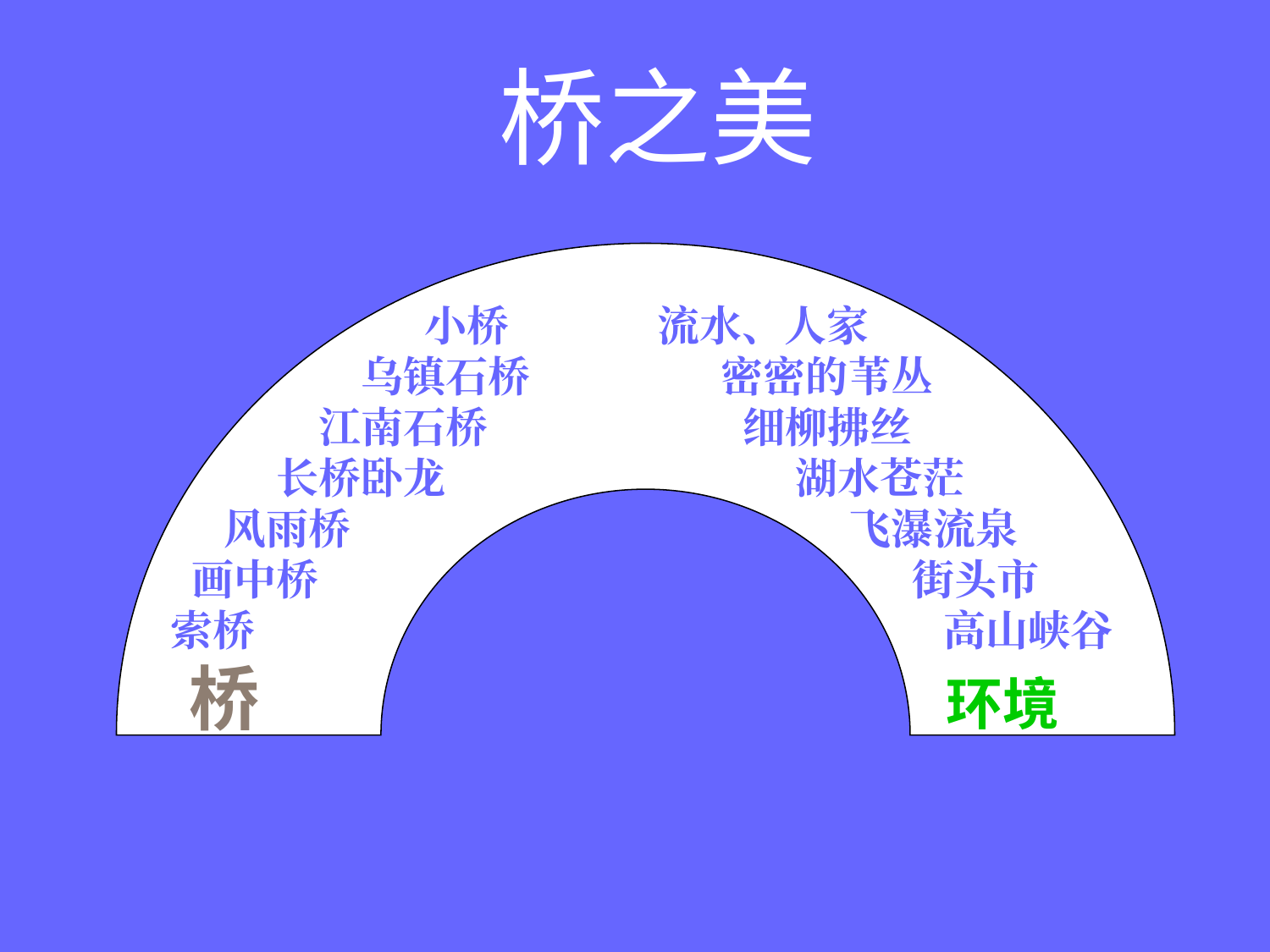

桥之美

                         小桥              流水、人家
                   乌镇石桥                  密密的苇丛
               江南石桥                        细柳拂丝
           长桥卧龙                                 湖水苍茫
      风雨桥                                               飞瀑流泉
   画中桥                                                        街头市
 索桥                                                                 高山峡谷
  桥                                                                      环境